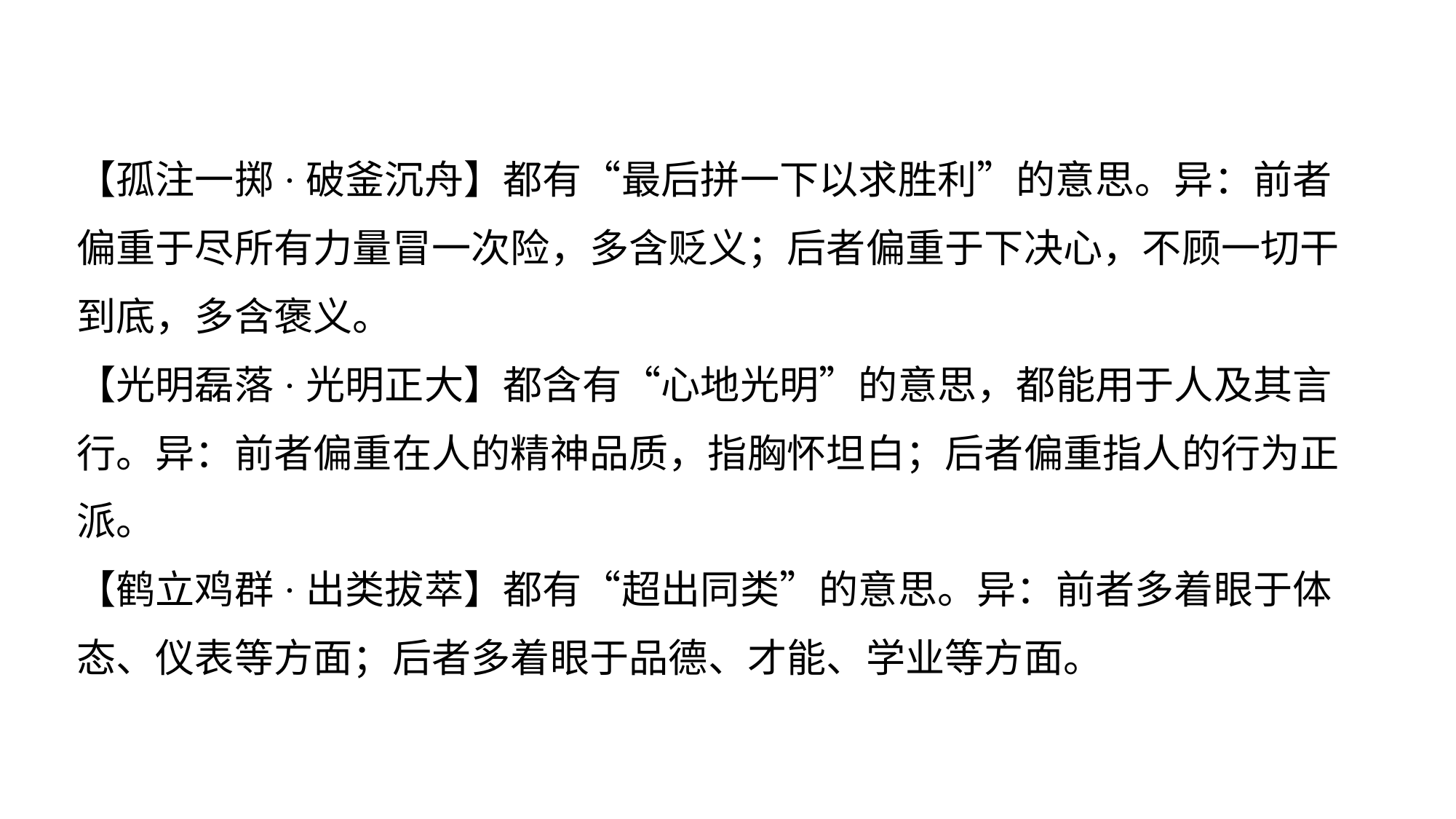

【孤注一掷·破釜沉舟】都有“最后拼一下以求胜利”的意思。异：前者偏重于尽所有力量冒一次险，多含贬义；后者偏重于下决心，不顾一切干到底，多含褒义。
【光明磊落·光明正大】都含有“心地光明”的意思，都能用于人及其言行。异：前者偏重在人的精神品质，指胸怀坦白；后者偏重指人的行为正派。
【鹤立鸡群·出类拔萃】都有“超出同类”的意思。异：前者多着眼于体态、仪表等方面；后者多着眼于品德、才能、学业等方面。